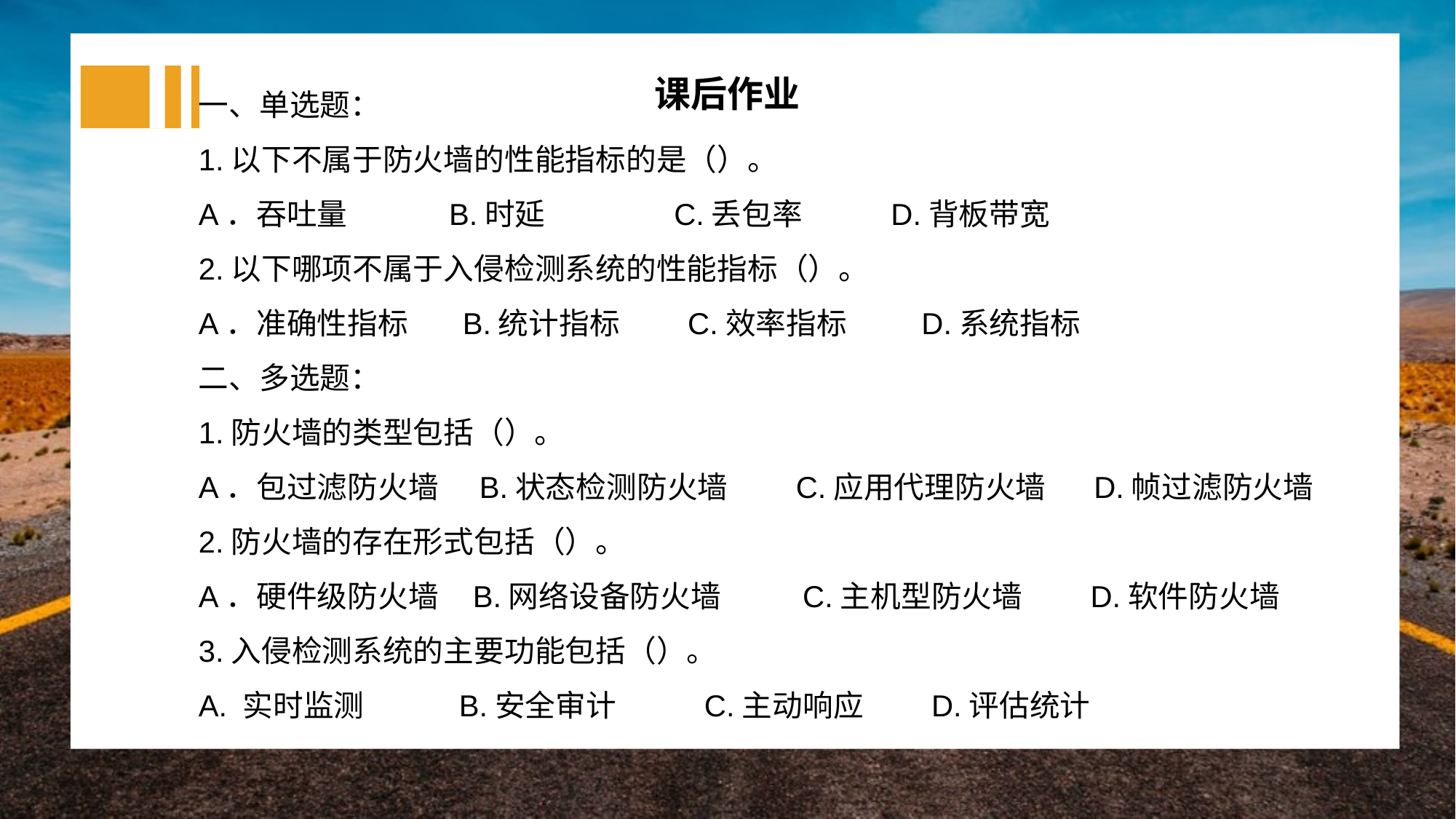

一、单选题：
1.以下不属于防火墙的性能指标的是（）。
A．吞吐量              B.时延                  C.丢包率            D.背板带宽
2.以下哪项不属于入侵检测系统的性能指标（）。
A．准确性指标       B.统计指标         C.效率指标          D.系统指标
二、多选题：
1.防火墙的类型包括（）。
A．包过滤防火墙     B.状态检测防火墙         C.应用代理防火墙      D.帧过滤防火墙
2.防火墙的存在形式包括（）。
A．硬件级防火墙    B.网络设备防火墙           C.主机型防火墙         D.软件防火墙
3.入侵检测系统的主要功能包括（）。
A. 实时监测             B.安全审计            C.主动响应         D.评估统计

课后作业